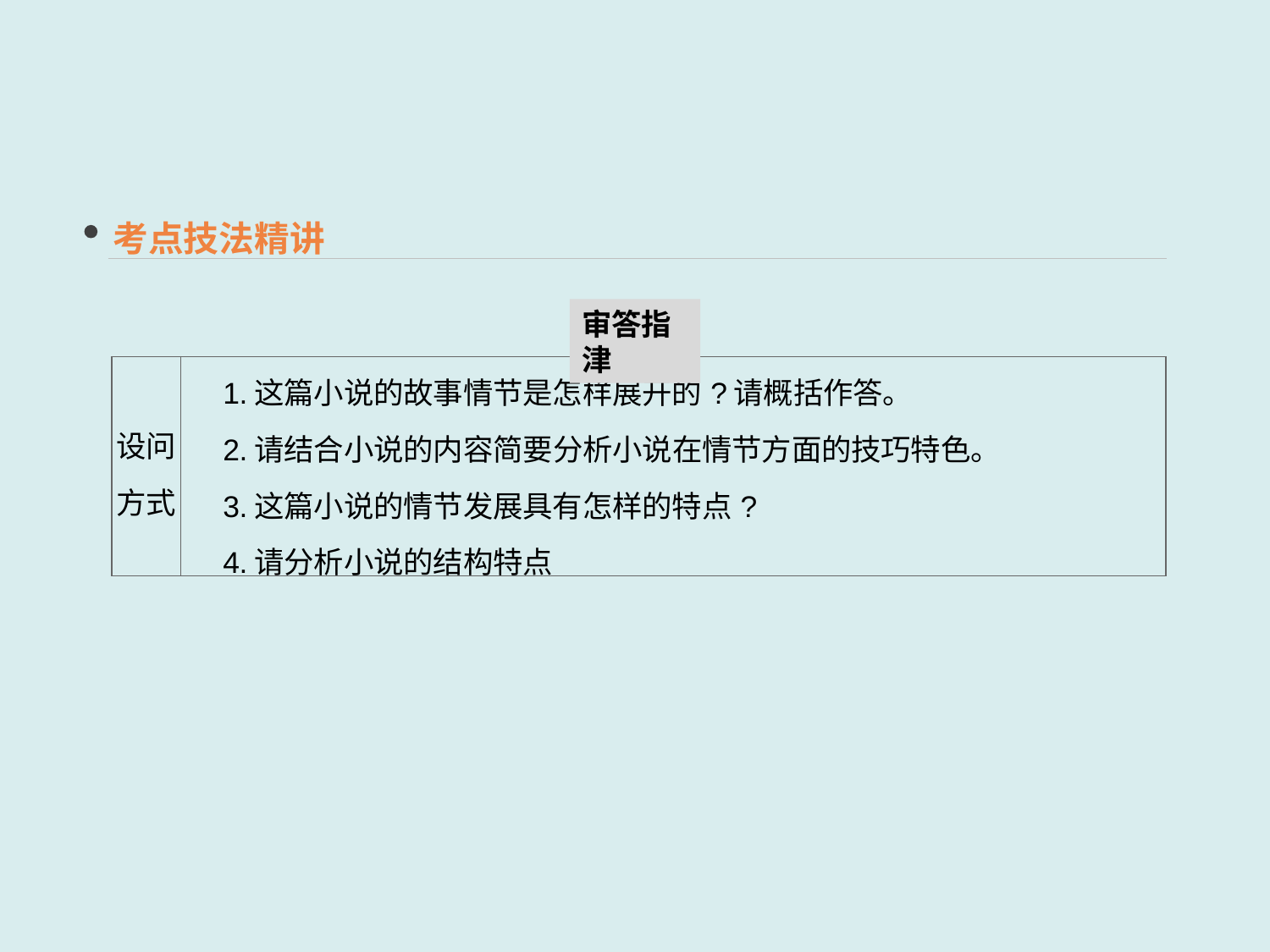

考点技法精讲

审答指津
| 设问方式 | 1.这篇小说的故事情节是怎样展开的?请概括作答。 　2.请结合小说的内容简要分析小说在情节方面的技巧特色。 　3.这篇小说的情节发展具有怎样的特点? 　4.请分析小说的结构特点 |
| --- | --- |